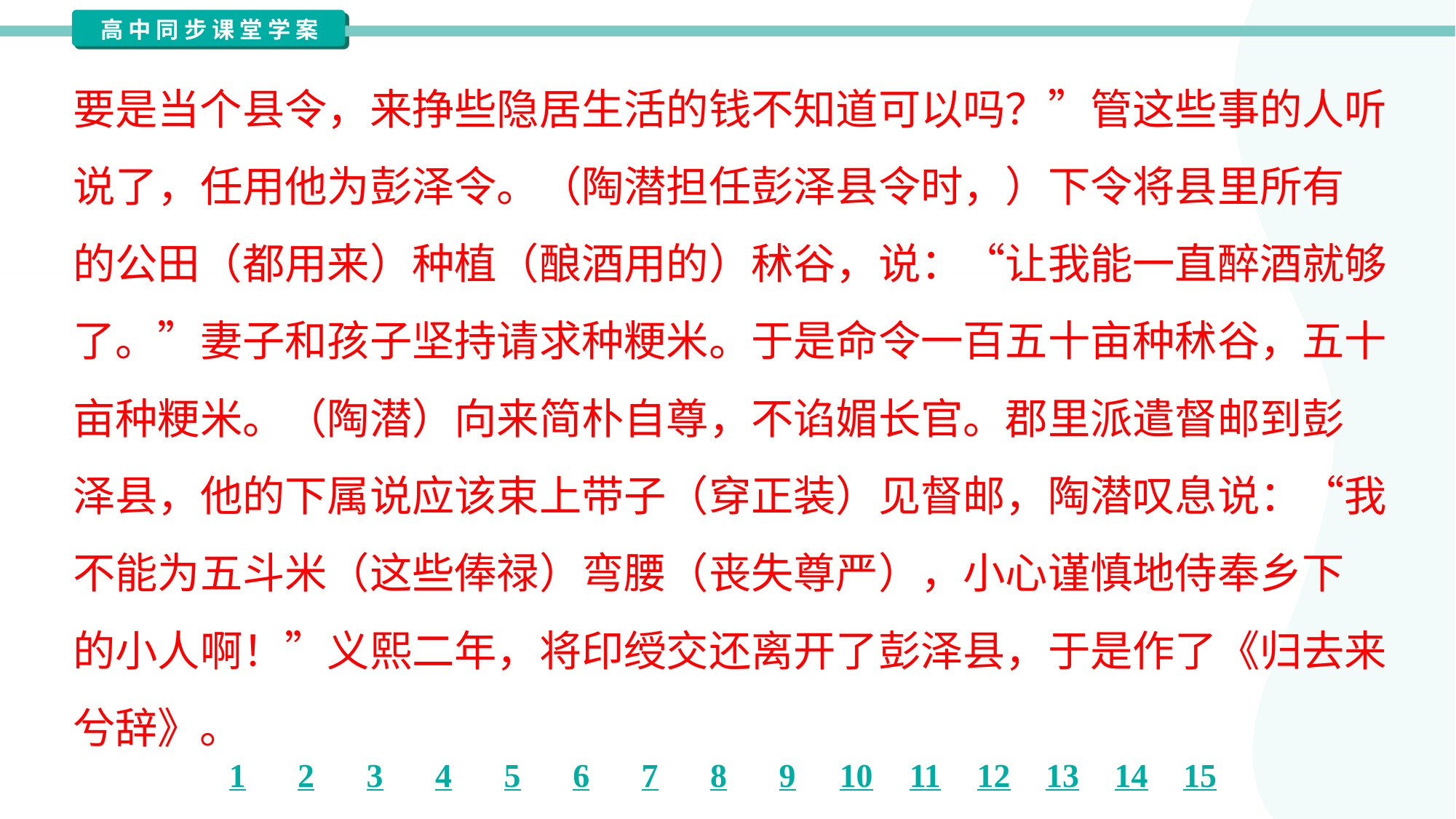

要是当个县令，来挣些隐居生活的钱不知道可以吗？”管这些事的人听
说了，任用他为彭泽令。（陶潜担任彭泽县令时，）下令将县里所有
的公田（都用来）种植（酿酒用的）秫谷，说：“让我能一直醉酒就够
了。”妻子和孩子坚持请求种粳米。于是命令一百五十亩种秫谷，五十
亩种粳米。（陶潜）向来简朴自尊，不谄媚长官。郡里派遣督邮到彭
泽县，他的下属说应该束上带子（穿正装）见督邮，陶潜叹息说：“我
不能为五斗米（这些俸禄）弯腰（丧失尊严），小心谨慎地侍奉乡下
的小人啊！”义熙二年，将印绶交还离开了彭泽县，于是作了《归去来
兮辞》。